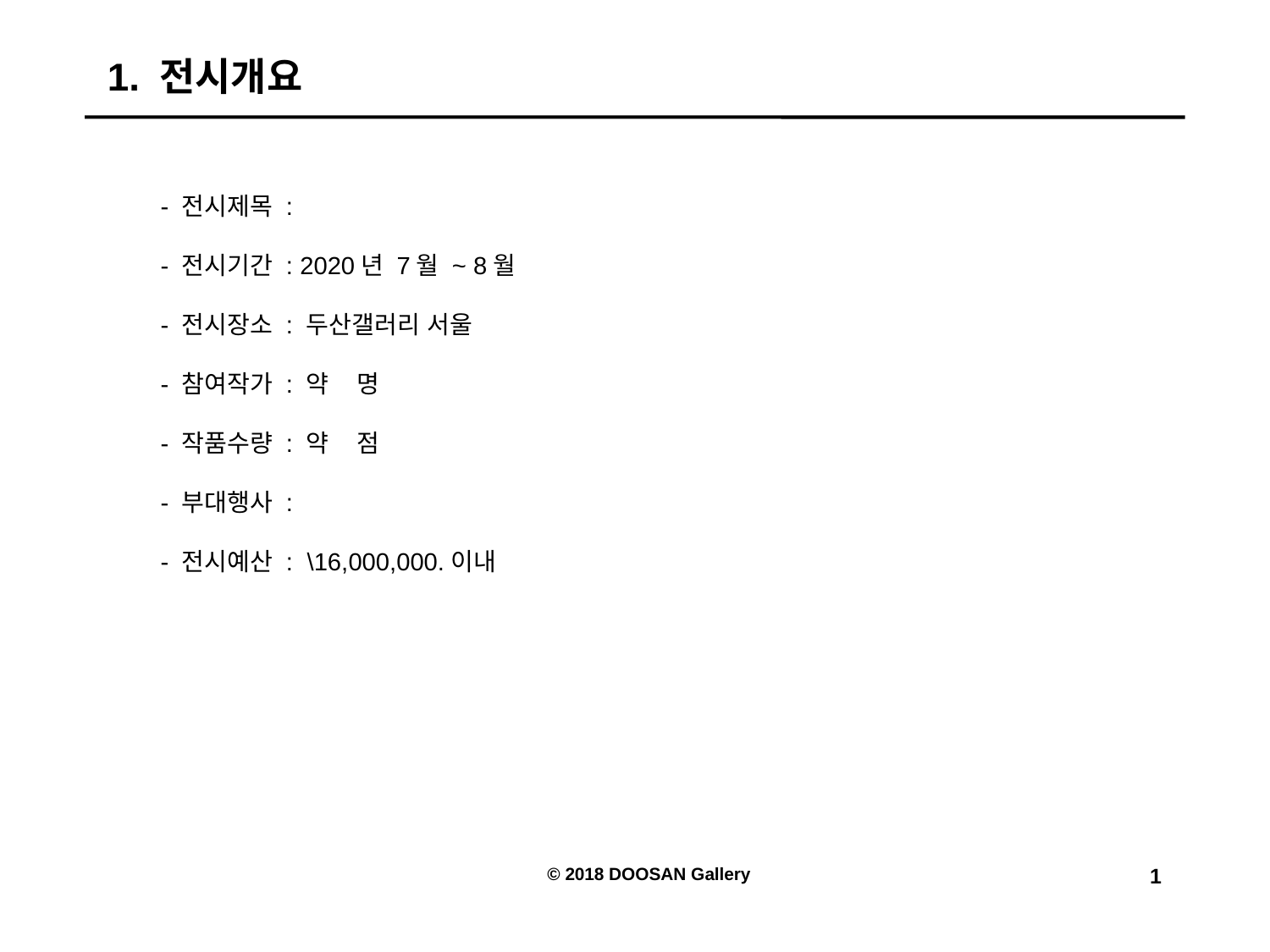

1. 전시개요

- 전시제목 :

- 전시기간 : 2020년 7월 ~ 8월

- 전시장소 : 두산갤러리 서울

- 참여작가 : 약    명

- 작품수량 : 약    점

- 부대행사 :

- 전시예산 :  \16,000,000.이내
© 2018 DOOSAN Gallery
1